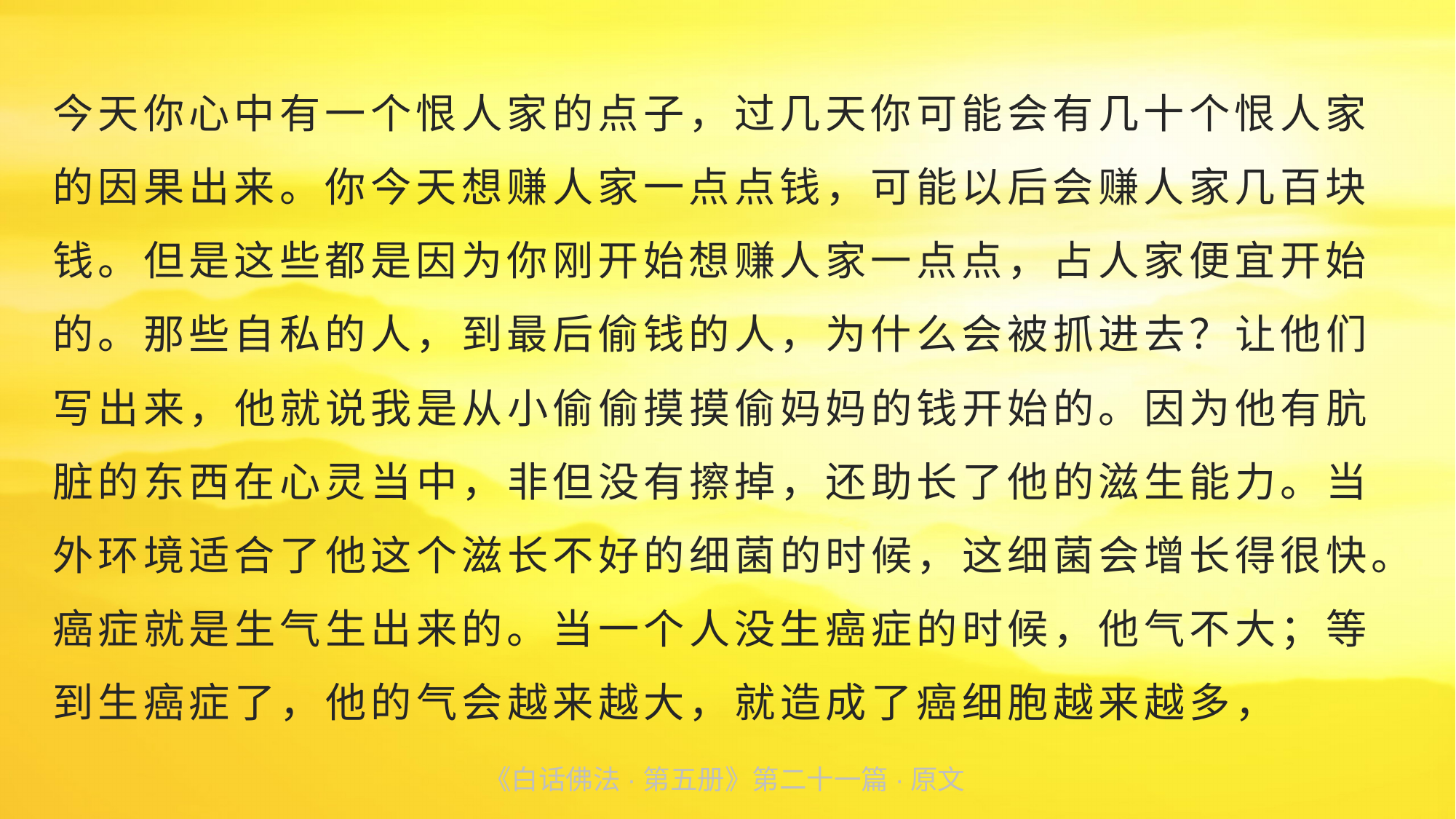

今天你心中有一个恨人家的点子，过几天你可能会有几十个恨人家的因果出来。你今天想赚人家一点点钱，可能以后会赚人家几百块钱。但是这些都是因为你刚开始想赚人家一点点，占人家便宜开始的。那些自私的人，到最后偷钱的人，为什么会被抓进去？让他们写出来，他就说我是从小偷偷摸摸偷妈妈的钱开始的。因为他有肮脏的东西在心灵当中，非但没有擦掉，还助长了他的滋生能力。当外环境适合了他这个滋长不好的细菌的时候，这细菌会增长得很快。癌症就是生气生出来的。当一个人没生癌症的时候，他气不大；等到生癌症了，他的气会越来越大，就造成了癌细胞越来越多，
《白话佛法·第五册》第二十一篇·原文